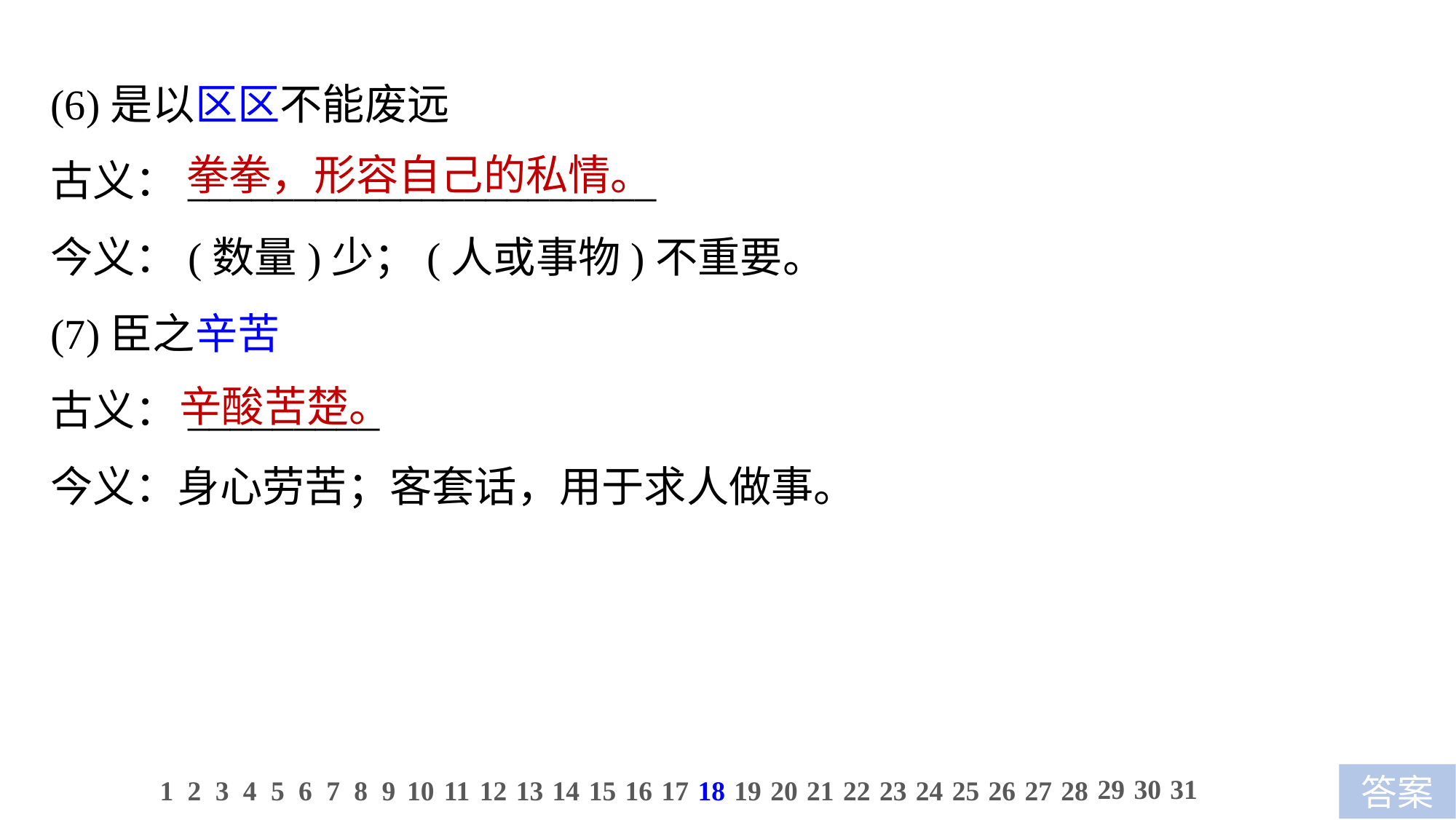

(6)是以区区不能废远
古义：______________________
今义：(数量)少；(人或事物)不重要。
(7)臣之辛苦
古义：_________
今义：身心劳苦；客套话，用于求人做事。
拳拳，形容自己的私情。
辛酸苦楚。
29
30
31
1
2
3
4
5
6
7
8
9
10
11
12
13
14
15
16
17
18
19
20
21
22
23
24
25
26
27
28
答案